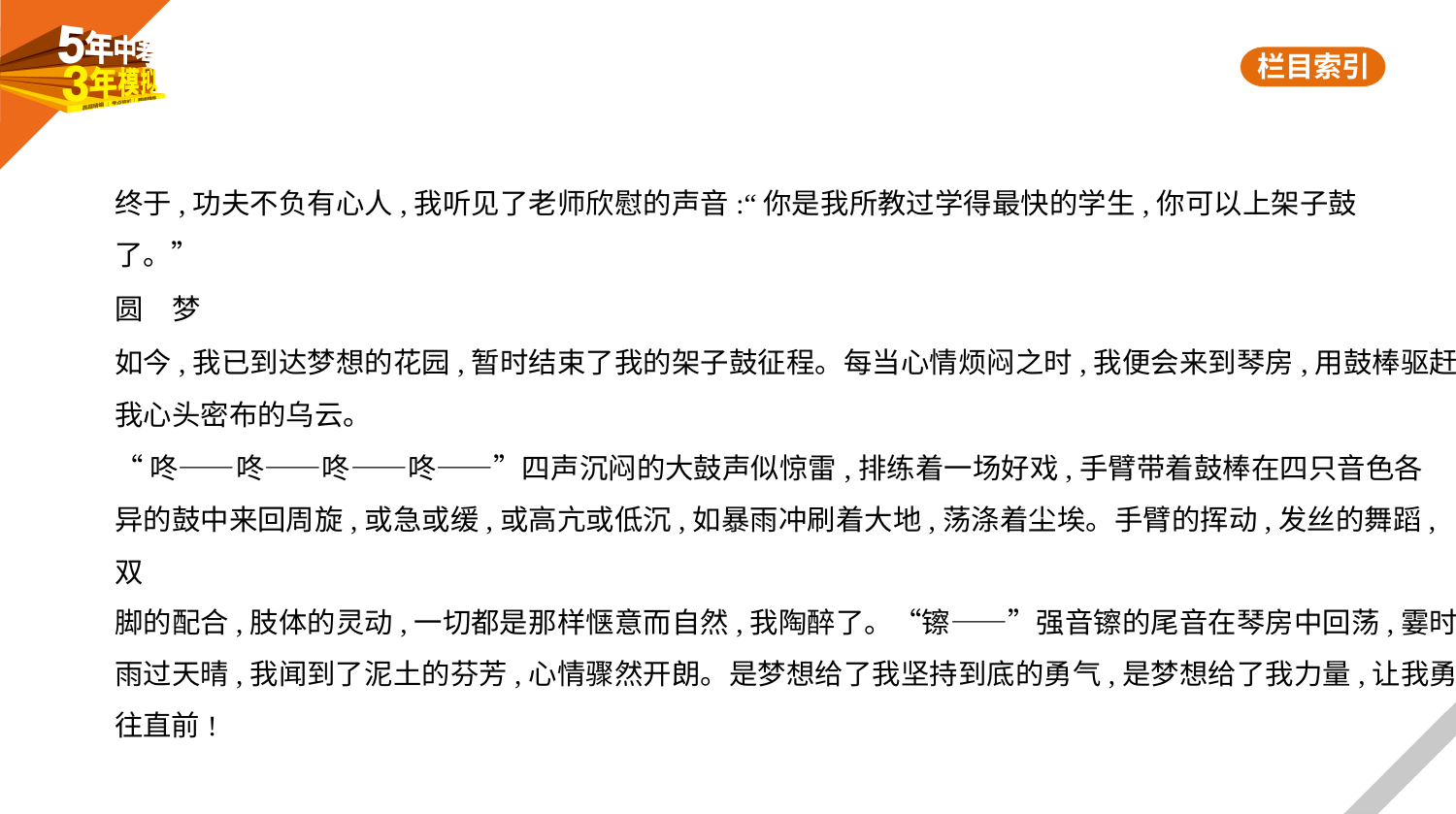

终于,功夫不负有心人,我听见了老师欣慰的声音:“你是我所教过学得最快的学生,你可以上架子鼓
了。”
圆　梦
如今,我已到达梦想的花园,暂时结束了我的架子鼓征程。每当心情烦闷之时,我便会来到琴房,用鼓棒驱赶
我心头密布的乌云。
“咚——咚——咚——咚——”四声沉闷的大鼓声似惊雷,排练着一场好戏,手臂带着鼓棒在四只音色各
异的鼓中来回周旋,或急或缓,或高亢或低沉,如暴雨冲刷着大地,荡涤着尘埃。手臂的挥动,发丝的舞蹈,双
脚的配合,肢体的灵动,一切都是那样惬意而自然,我陶醉了。“镲——”强音镲的尾音在琴房中回荡,霎时
雨过天晴,我闻到了泥土的芬芳,心情骤然开朗。是梦想给了我坚持到底的勇气,是梦想给了我力量,让我勇
往直前!